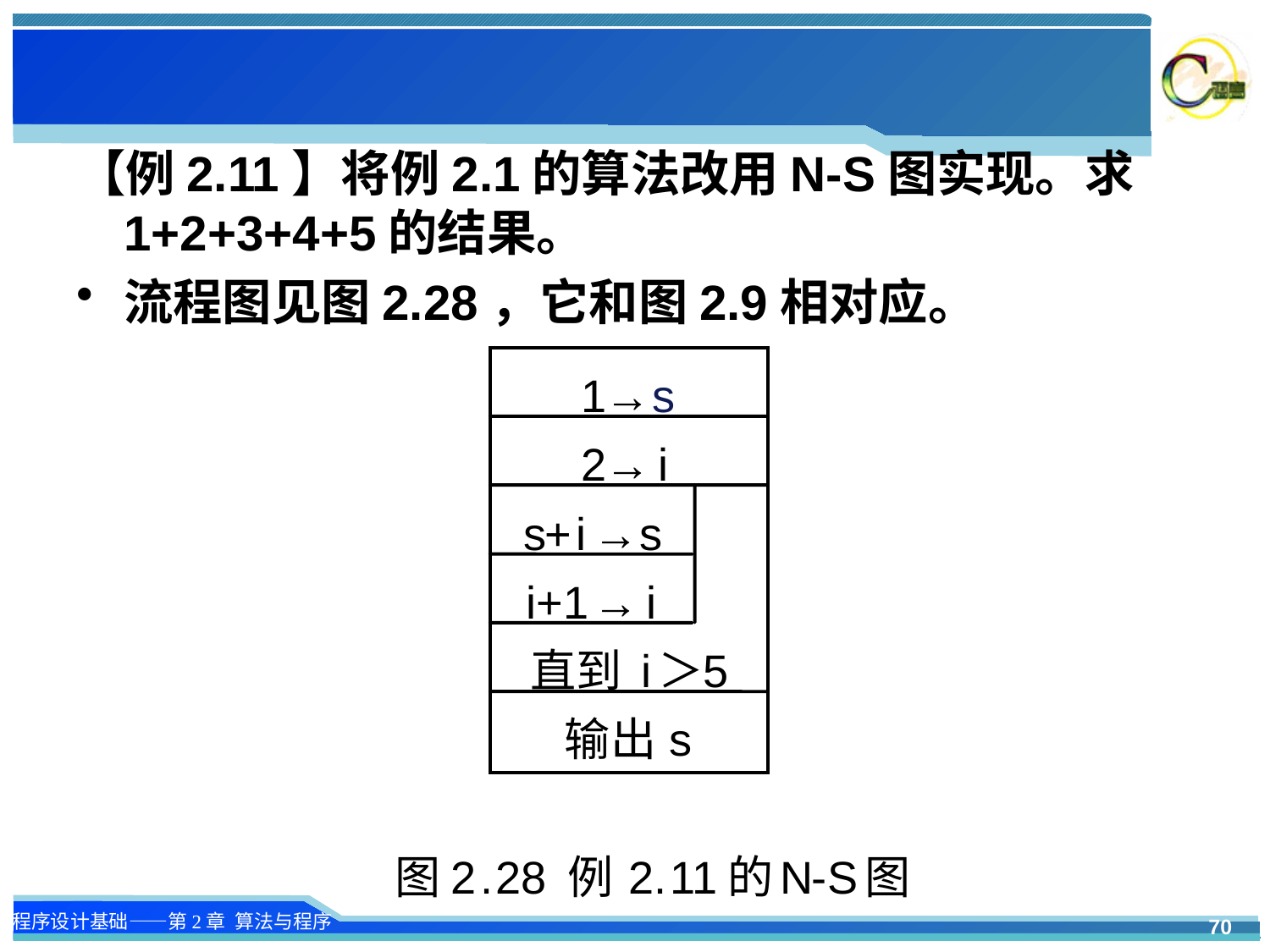

#
【例2.11】将例2.1的算法改用N-S图实现。求1+2+3+4+5的结果。
流程图见图2.28，它和图2.9相对应。

1
→
s

2
→
i

s
+
i
→
s

i+1
→
i

直到
i
＞
5

输出
s

图
2
.
28

例
2.
11
的
N
-
S
图
70